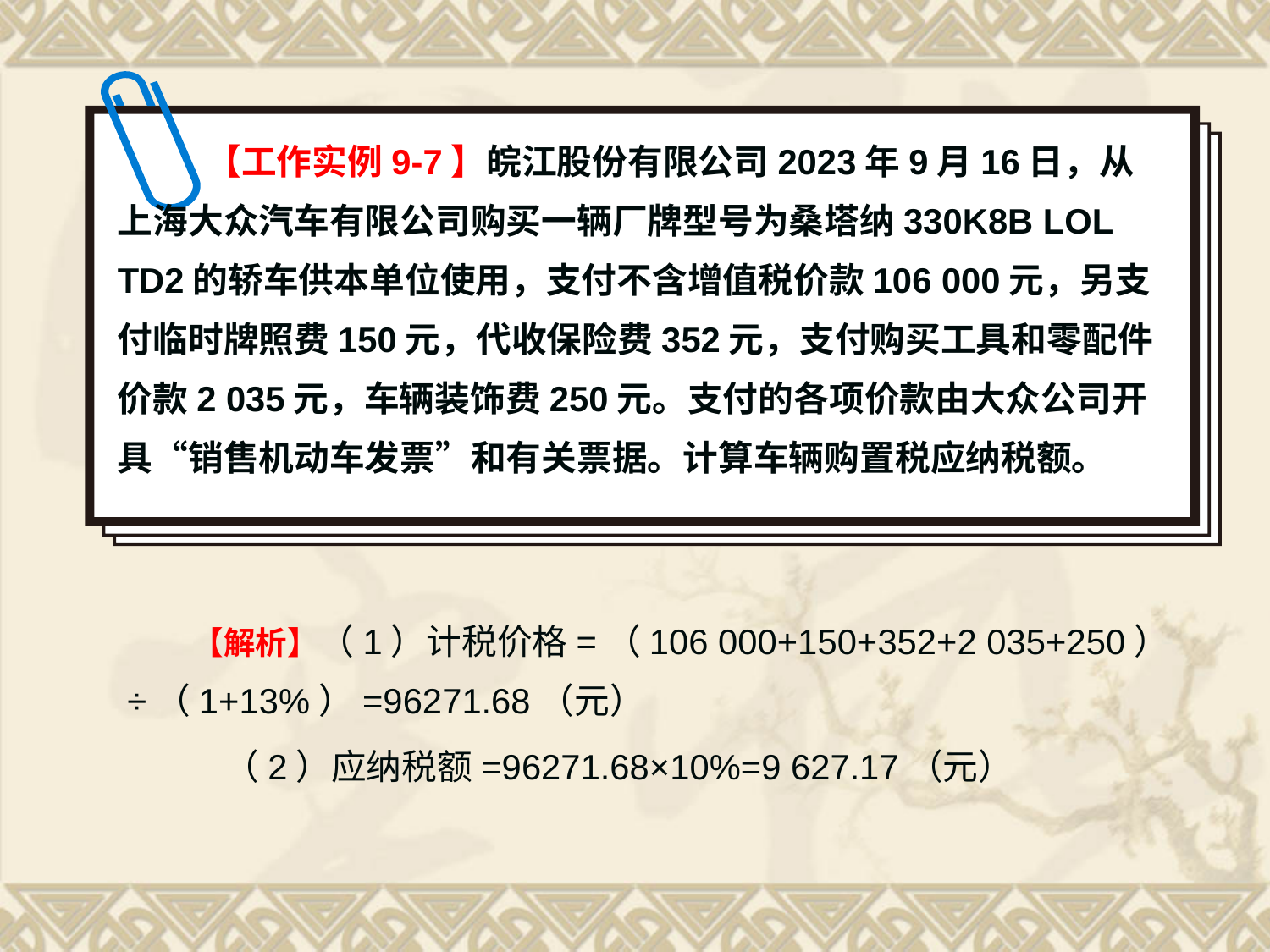

【工作实例9-7】皖江股份有限公司2023年9月16日，从上海大众汽车有限公司购买一辆厂牌型号为桑塔纳330K8B LOL TD2的轿车供本单位使用，支付不含增值税价款106 000元，另支付临时牌照费150元，代收保险费352元，支付购买工具和零配件价款2 035元，车辆装饰费250元。支付的各项价款由大众公司开具“销售机动车发票”和有关票据。计算车辆购置税应纳税额。
【解析】（1）计税价格=（106 000+150+352+2 035+250）÷（1+13%）=96271.68（元）
   （2）应纳税额=96271.68×10%=9 627.17（元）